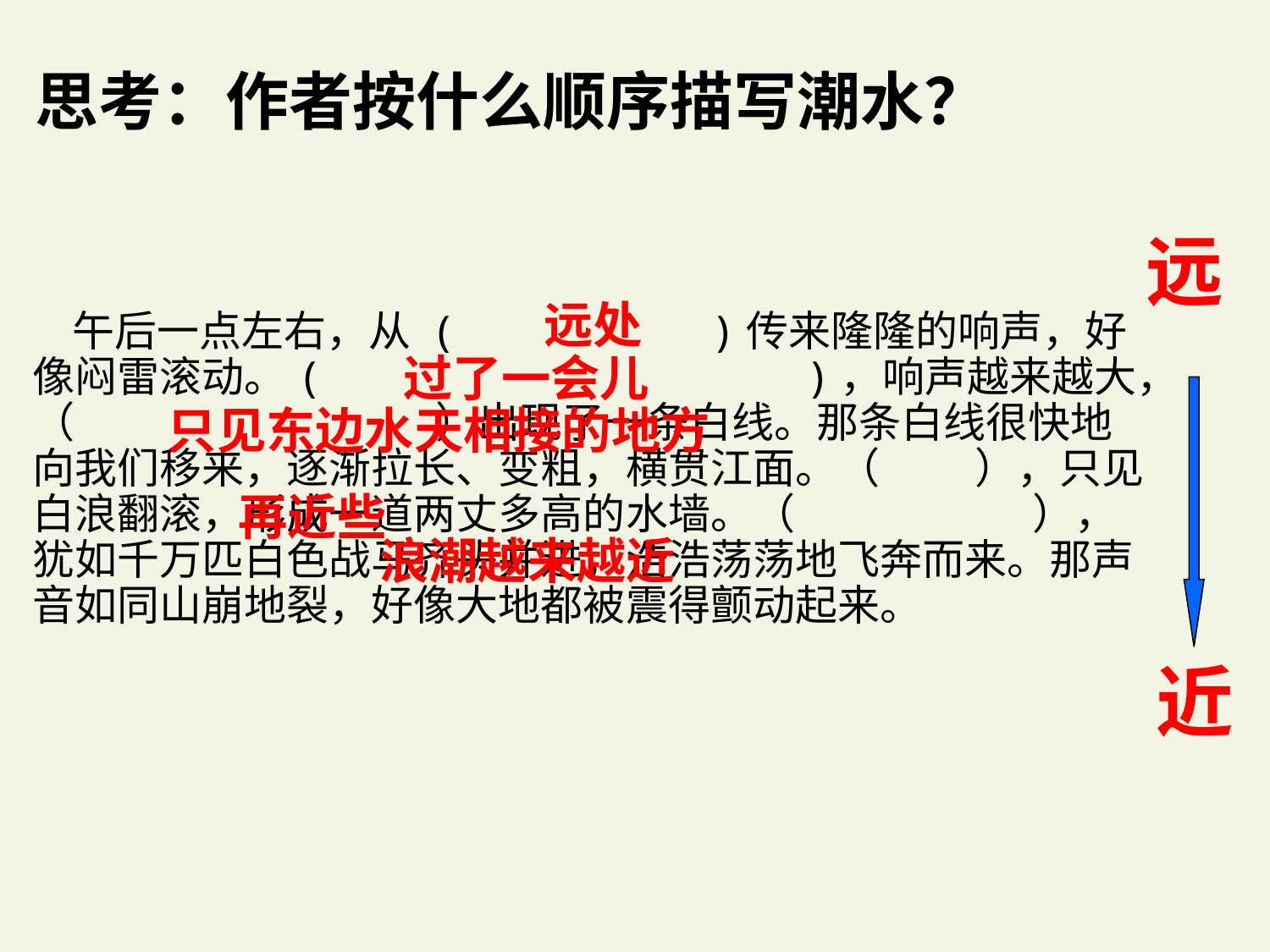

思考：作者按什么顺序描写潮水？
远
远处
    午后一点左右，从 (          )传来隆隆的响声，好像闷雷滚动。(                   )，响声越来越大，（                                      ）出现了一条白线。那条白线很快地向我们移来，逐渐拉长、变粗，横贯江面。（          ），只见白浪翻滚，形成一道两丈多高的水墙。（                         ），犹如千万匹白色战马齐头并进，浩浩荡荡地飞奔而来。那声音如同山崩地裂，好像大地都被震得颤动起来。

 过了一会儿

只见东边水天相接的地方
再近些
浪潮越来越近

近